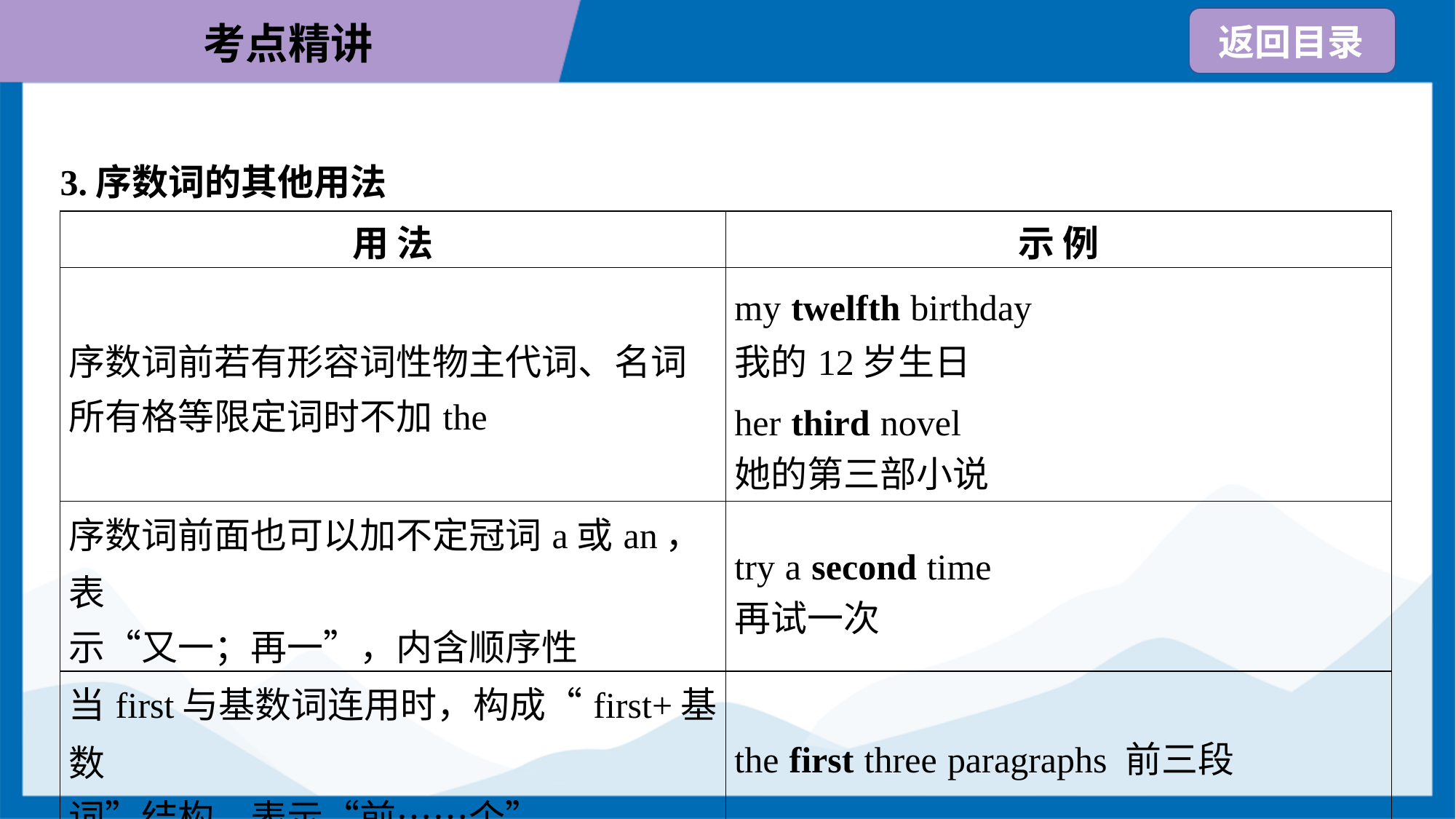

3.序数词的其他用法
| 用 法 | 示 例 |
| --- | --- |
| 序数词前若有形容词性物主代词、名词 所有格等限定词时不加the | my twelfth birthday 我的12岁生日 her third novel 她的第三部小说 |
| 序数词前面也可以加不定冠词a或an，表 示“又一；再一”，内含顺序性 | try a second time 再试一次 |
| 当first与基数词连用时，构成“first+基数 词”结构，表示“前……个” | the first three paragraphs 前三段 |